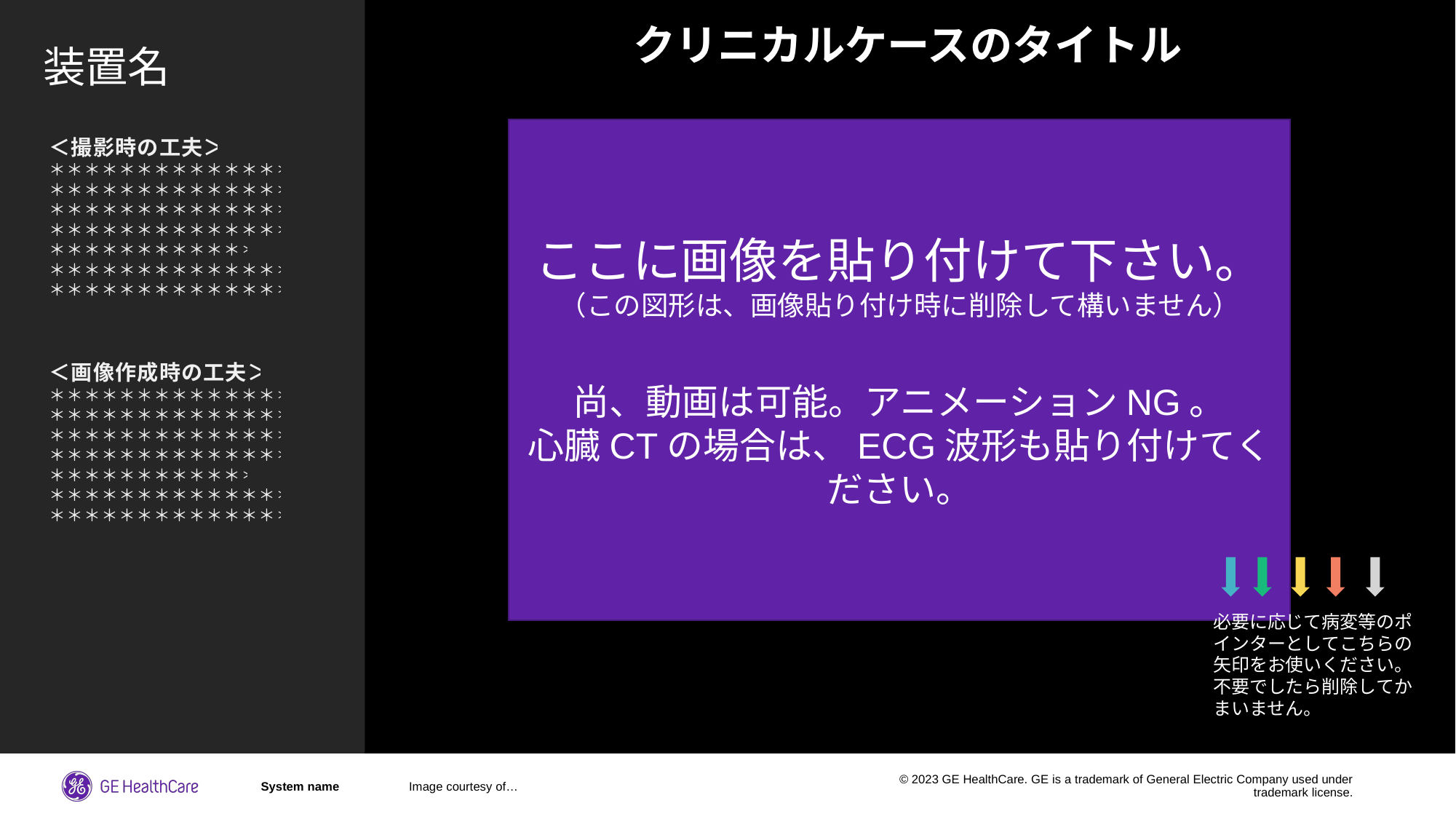

クリニカルケースのタイトル
装置名
ここに画像を貼り付けて下さい。
（この図形は、画像貼り付け時に削除して構いません）

尚、動画は可能。アニメーションNG。
心臓CTの場合は、ECG波形も貼り付けてください。
＜撮影時の工夫＞
＊＊＊＊＊＊＊＊＊＊＊＊＊＊
＊＊＊＊＊＊＊＊＊＊＊＊＊＊
＊＊＊＊＊＊＊＊＊＊＊＊＊＊
＊＊＊＊＊＊＊＊＊＊＊＊＊＊
＊＊＊＊＊＊＊＊＊＊＊＊
＊＊＊＊＊＊＊＊＊＊＊＊＊＊
＊＊＊＊＊＊＊＊＊＊＊＊＊＊

＜画像作成時の工夫＞
＊＊＊＊＊＊＊＊＊＊＊＊＊＊
＊＊＊＊＊＊＊＊＊＊＊＊＊＊
＊＊＊＊＊＊＊＊＊＊＊＊＊＊
＊＊＊＊＊＊＊＊＊＊＊＊＊＊
＊＊＊＊＊＊＊＊＊＊＊＊
＊＊＊＊＊＊＊＊＊＊＊＊＊＊
＊＊＊＊＊＊＊＊＊＊＊＊＊＊

必要に応じて病変等のポインターとしてこちらの矢印をお使いください。
不要でしたら削除してかまいません。
System name
Image courtesy of…